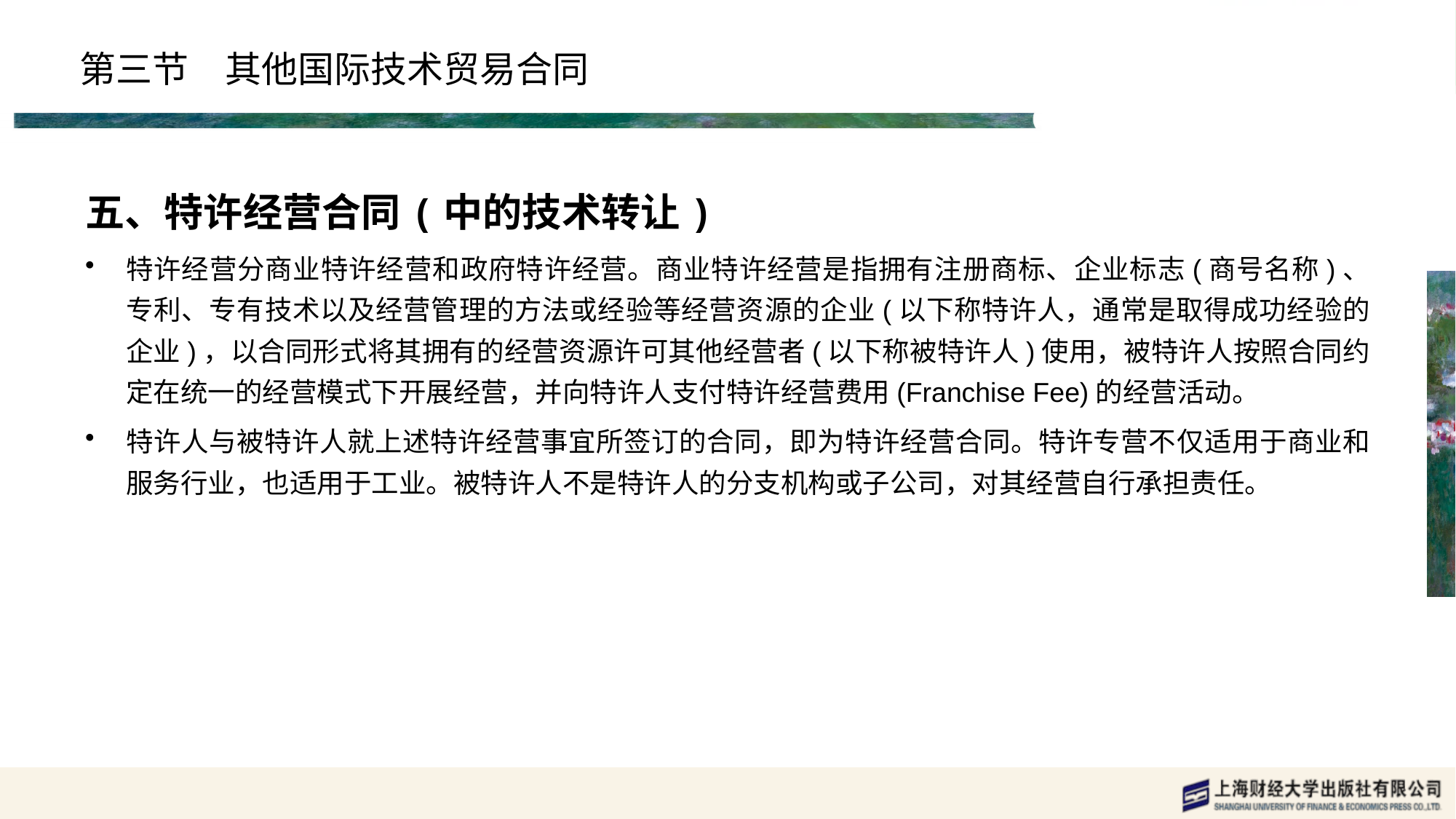

# 第三节　其他国际技术贸易合同
五、特许经营合同(中的技术转让)
特许经营分商业特许经营和政府特许经营。商业特许经营是指拥有注册商标、企业标志(商号名称)、专利、专有技术以及经营管理的方法或经验等经营资源的企业(以下称特许人，通常是取得成功经验的企业)，以合同形式将其拥有的经营资源许可其他经营者(以下称被特许人)使用，被特许人按照合同约定在统一的经营模式下开展经营，并向特许人支付特许经营费用(Franchise Fee)的经营活动。
特许人与被特许人就上述特许经营事宜所签订的合同，即为特许经营合同。特许专营不仅适用于商业和服务行业，也适用于工业。被特许人不是特许人的分支机构或子公司，对其经营自行承担责任。